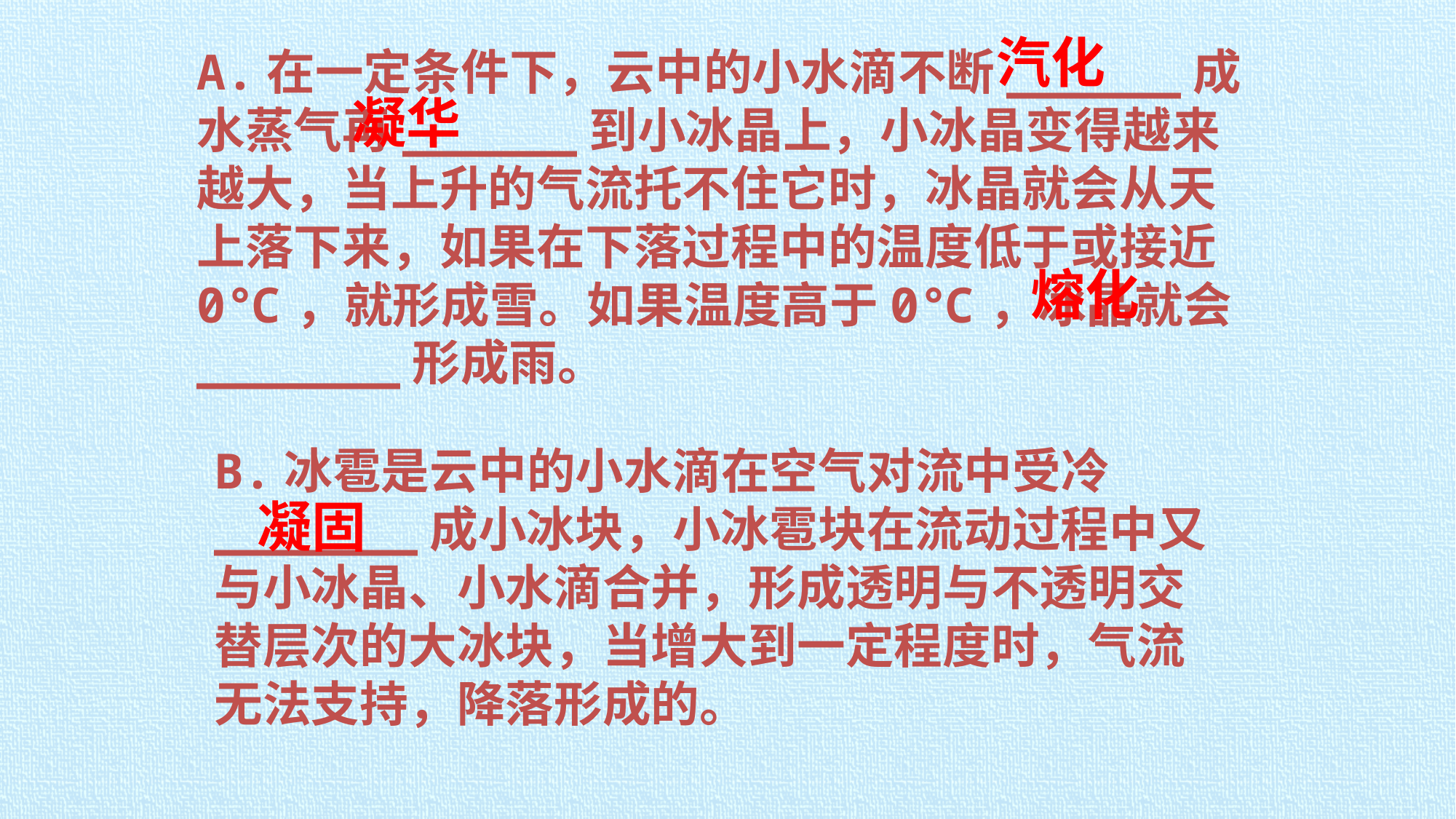

汽化
A.在一定条件下，云中的小水滴不断______成水蒸气再______到小冰晶上，小冰晶变得越来越大，当上升的气流托不住它时，冰晶就会从天上落下来，如果在下落过程中的温度低于或接近0℃，就形成雪。如果温度高于0℃，冰晶就会_______形成雨。
凝华
熔化
B.冰雹是云中的小水滴在空气对流中受冷_______成小冰块，小冰雹块在流动过程中又与小冰晶、小水滴合并，形成透明与不透明交替层次的大冰块，当增大到一定程度时，气流无法支持，降落形成的。
凝固